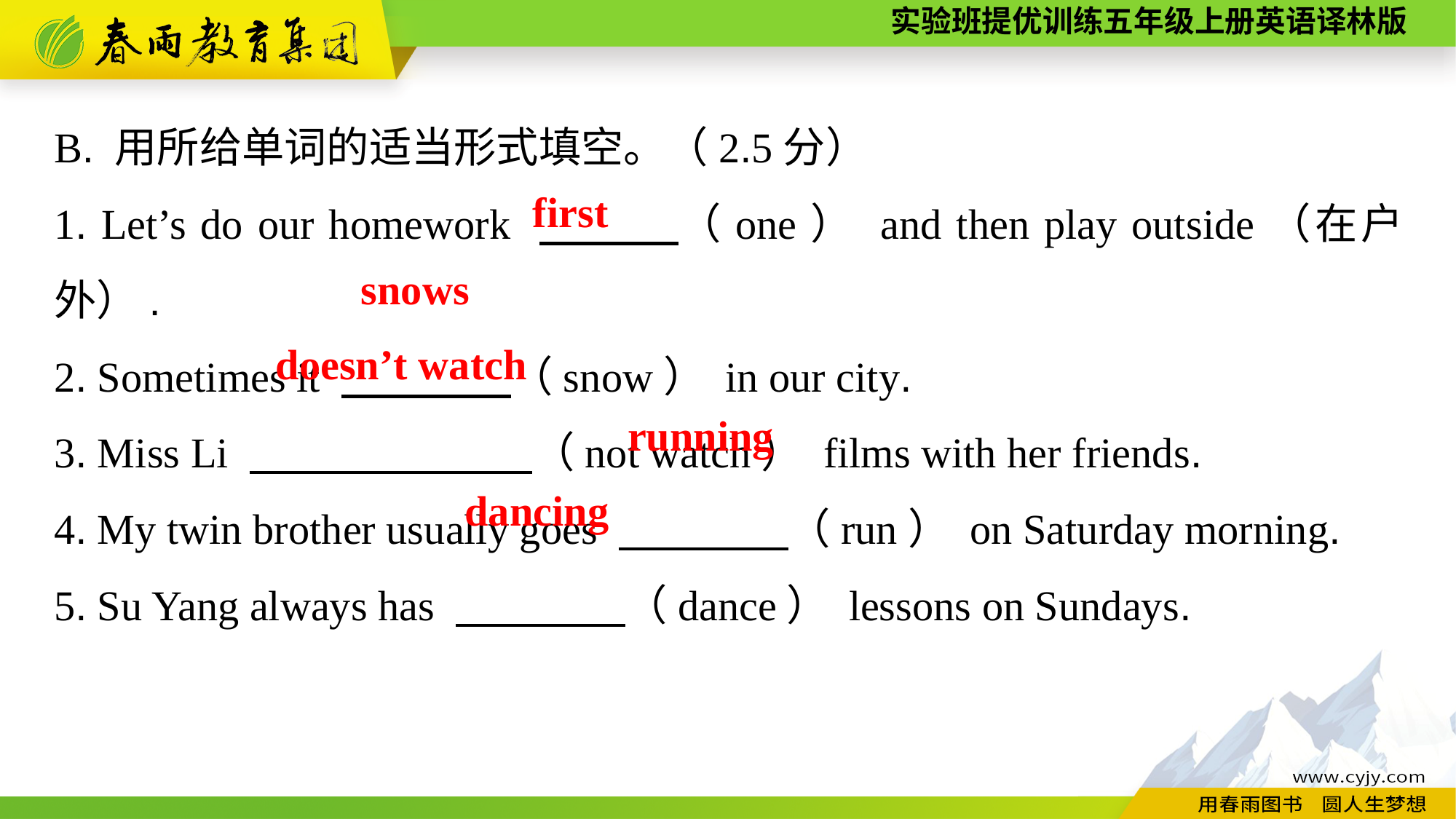

B. 用所给单词的适当形式填空。（2.5分）
1. Let’s do our homework 　　　（one） and then play outside（在户外）.
2. Sometimes it 　　　　（snow） in our city.
3. Miss Li 　　            　　（not watch） films with her friends.
4. My twin brother usually goes 　　　　（run） on Saturday morning.
5. Su Yang always has 　　　　（dance） lessons on Sundays.
first
snows
doesn’t watch
running
dancing